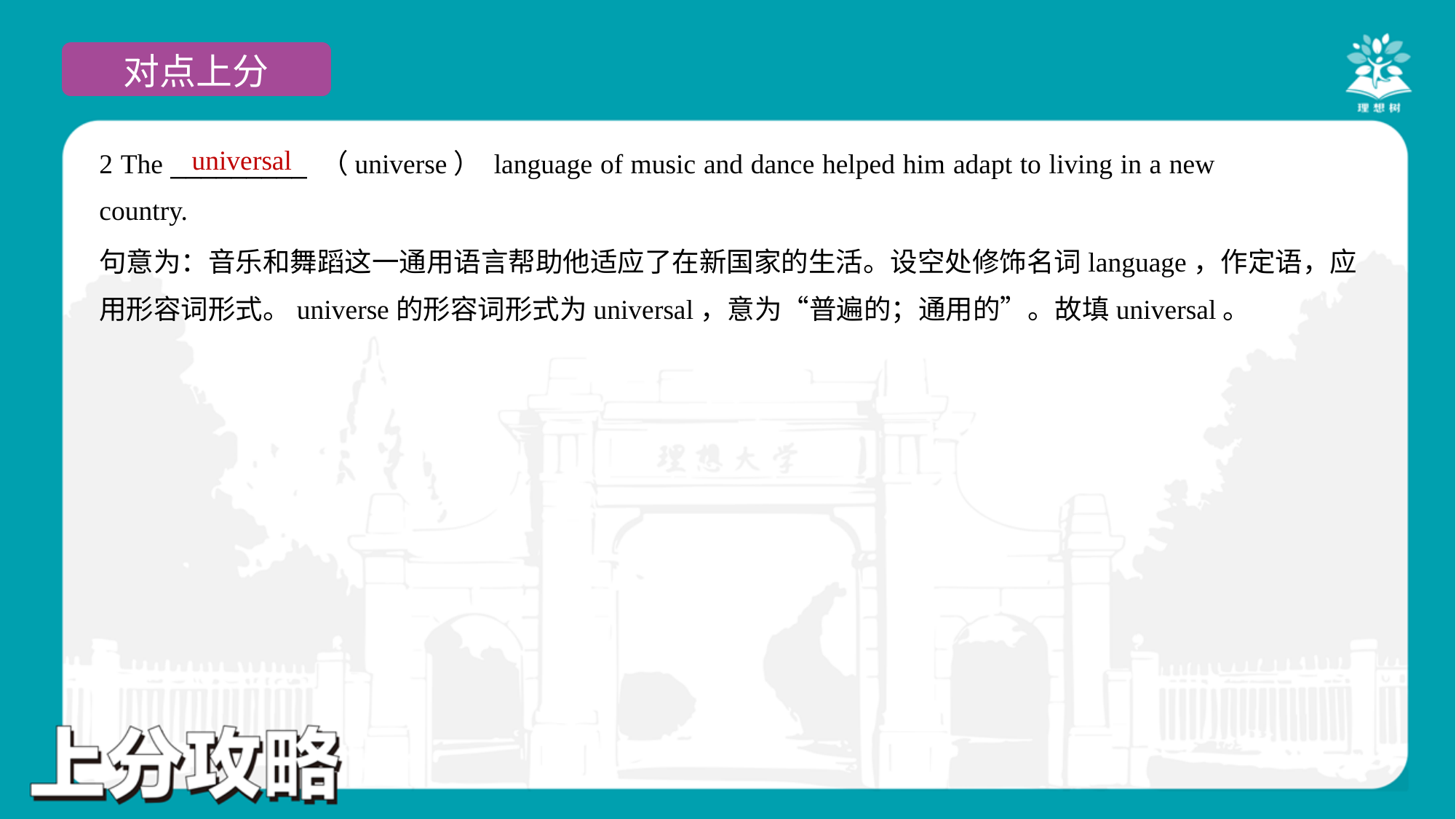

universal
2 The _________ （universe） language of music and dance helped him adapt to living in a new
country.
句意为：音乐和舞蹈这一通用语言帮助他适应了在新国家的生活。设空处修饰名词language，作定语，应
用形容词形式。universe的形容词形式为universal，意为“普遍的；通用的”。故填universal。